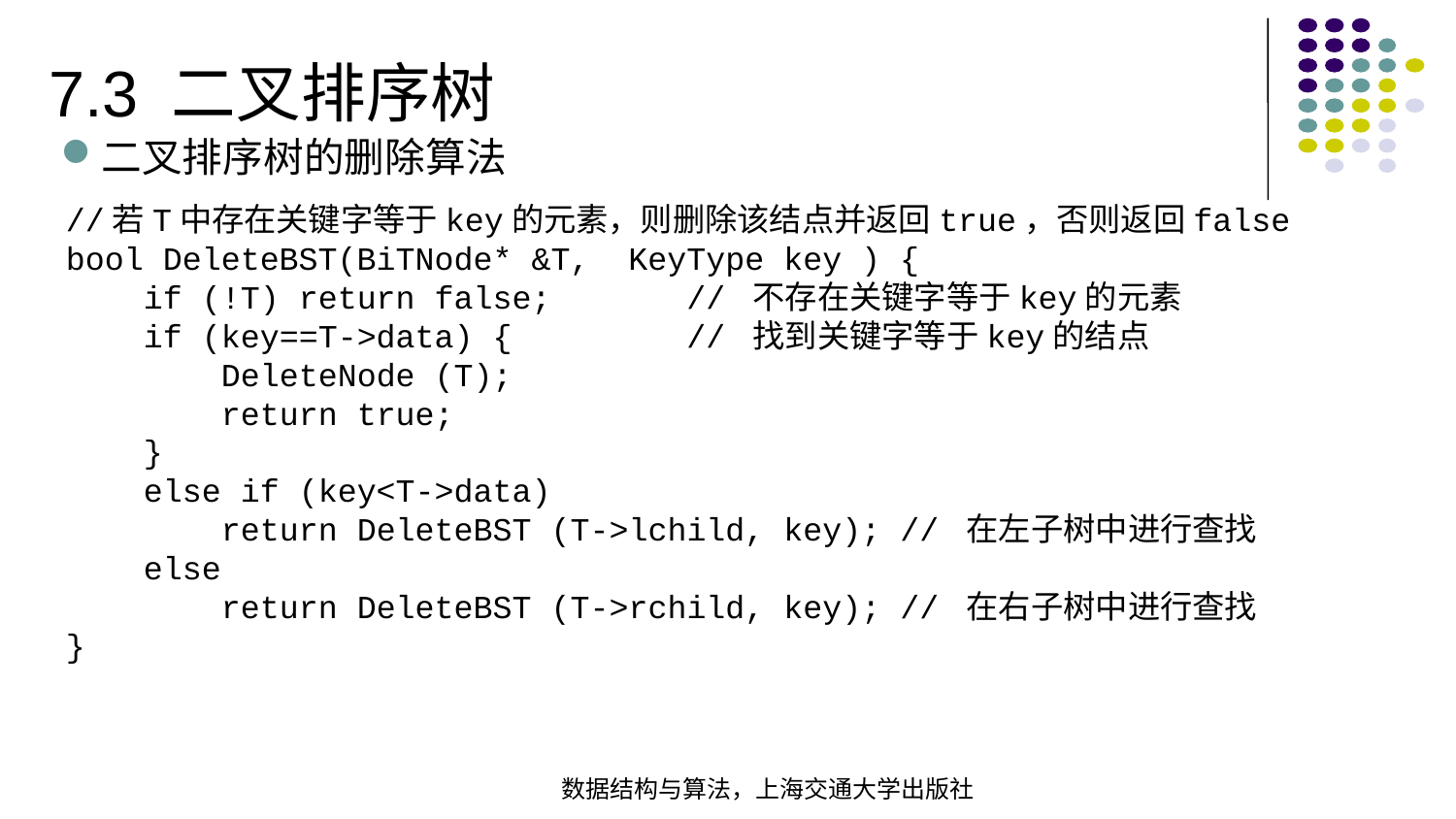

7.3 二叉排序树
二叉排序树的删除算法
//若T中存在关键字等于key的元素，则删除该结点并返回true，否则返回false
bool DeleteBST(BiTNode* &T,  KeyType key ) {
    if (!T) return false;       // 不存在关键字等于key的元素
    if (key==T->data) {         // 找到关键字等于key的结点
        DeleteNode (T);
        return true;
    }
    else if (key<T->data)
        return DeleteBST (T->lchild, key); // 在左子树中进行查找
    else
        return DeleteBST (T->rchild, key); // 在右子树中进行查找
}